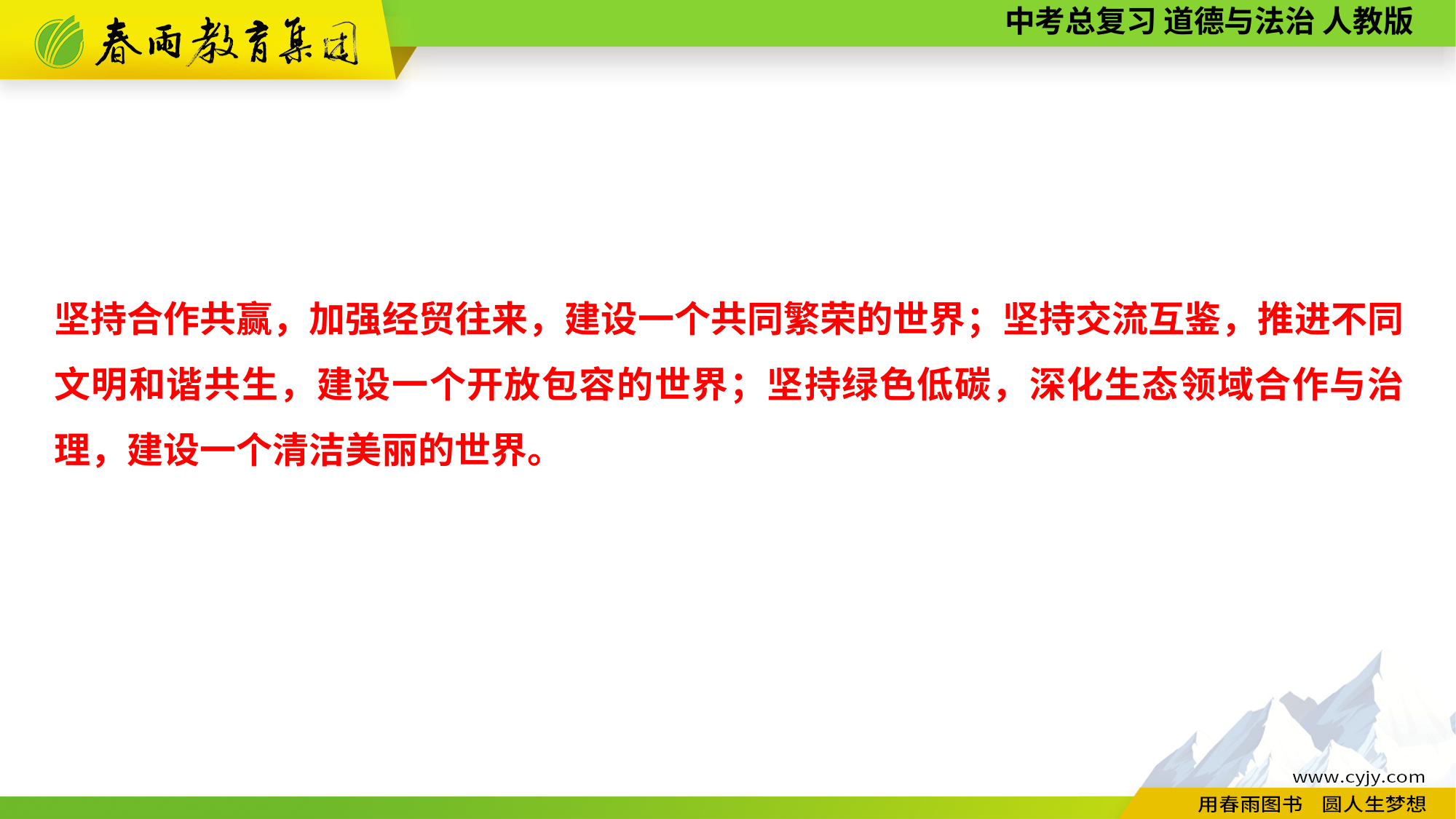

坚持合作共赢，加强经贸往来，建设一个共同繁荣的世界；坚持交流互鉴，推进不同文明和谐共生，建设一个开放包容的世界；坚持绿色低碳，深化生态领域合作与治理，建设一个清洁美丽的世界。